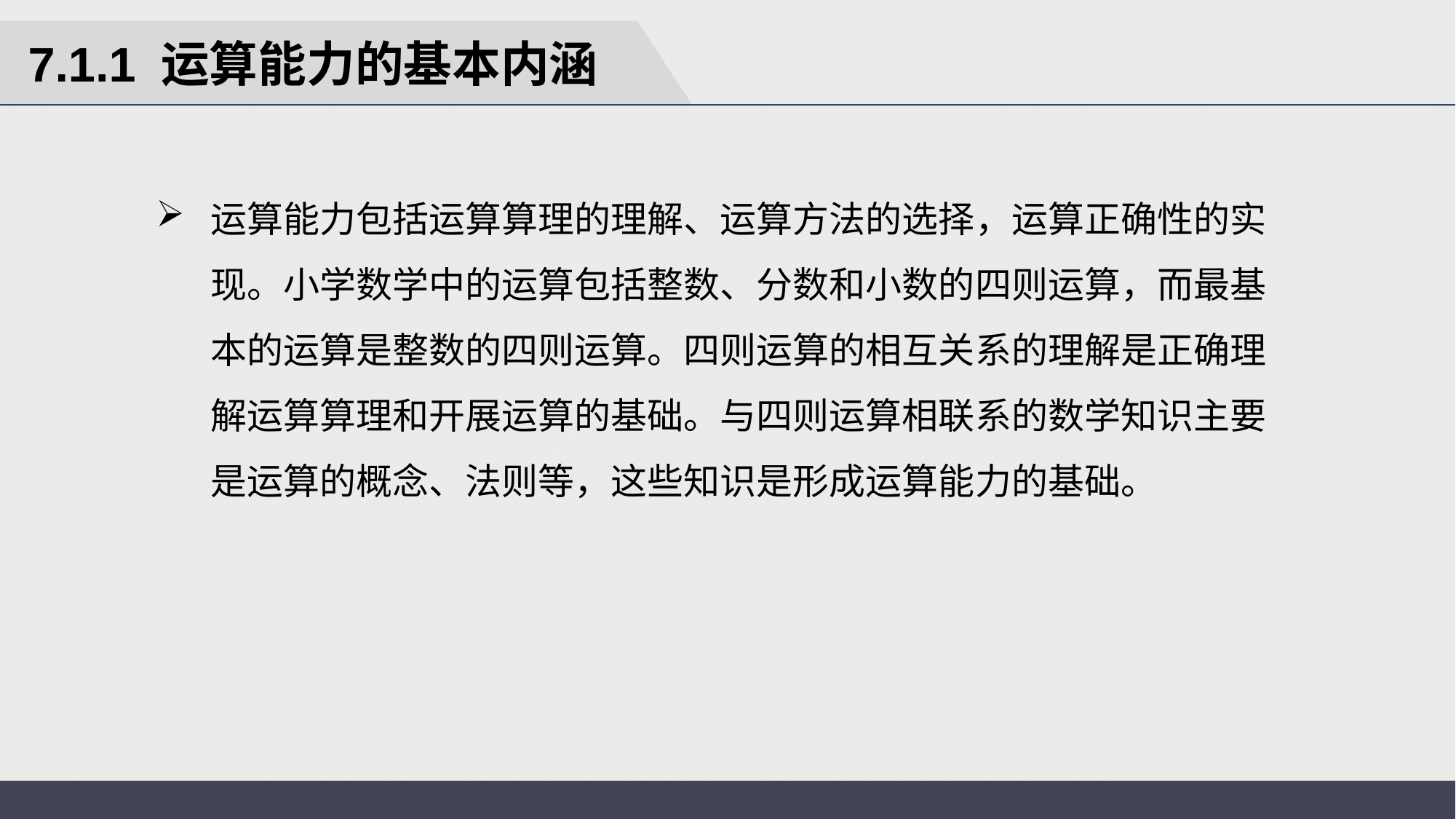

7.1.1 运算能力的基本内涵
运算能力包括运算算理的理解、运算方法的选择，运算正确性的实现。小学数学中的运算包括整数、分数和小数的四则运算，而最基本的运算是整数的四则运算。四则运算的相互关系的理解是正确理解运算算理和开展运算的基础。与四则运算相联系的数学知识主要是运算的概念、法则等，这些知识是形成运算能力的基础。